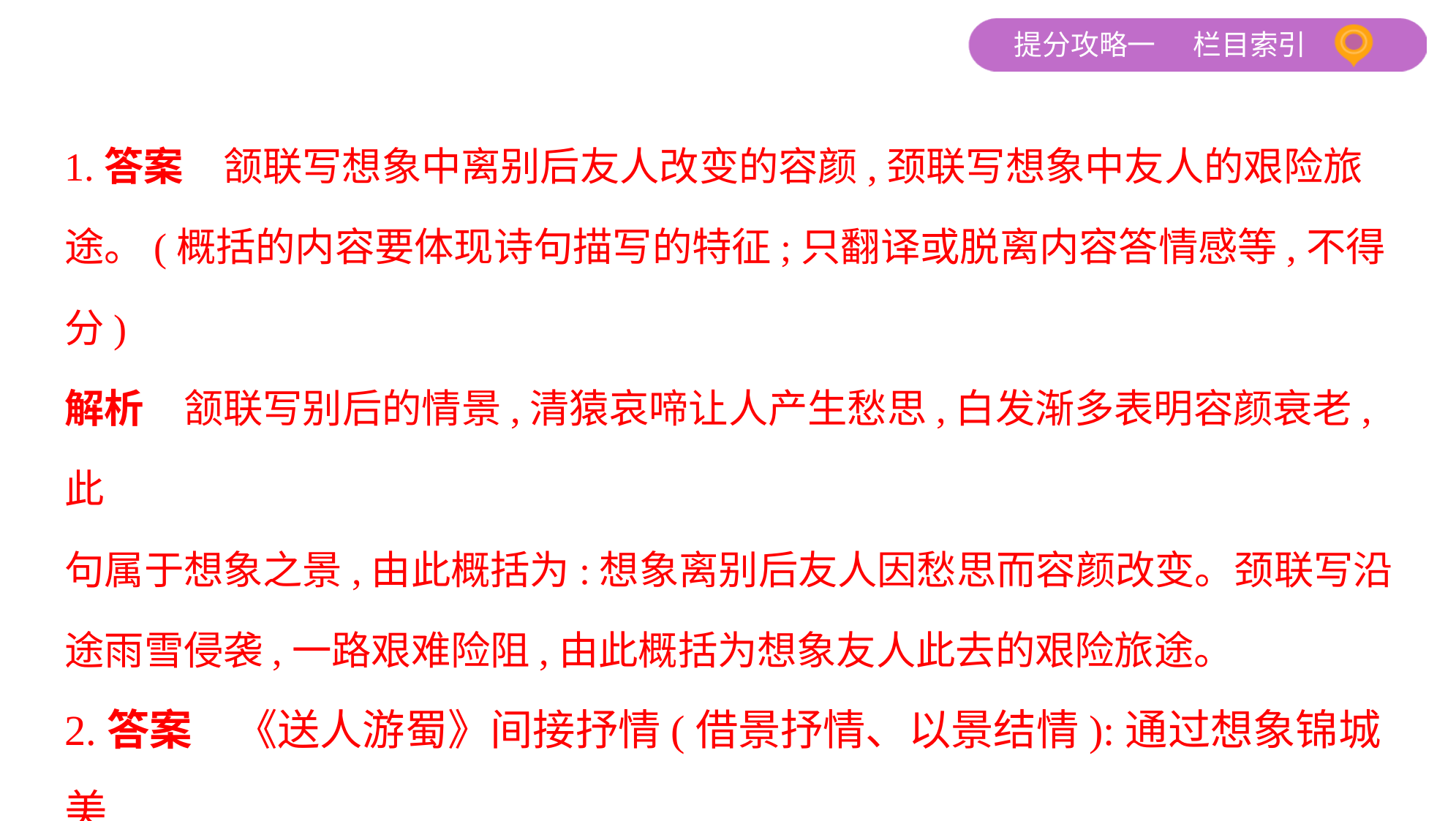

1.答案　颔联写想象中离别后友人改变的容颜,颈联写想象中友人的艰险旅途。(概括的内容要体现诗句描写的特征;只翻译或脱离内容答情感等,不得分)
解析　颔联写别后的情景,清猿哀啼让人产生愁思,白发渐多表明容颜衰老,此
句属于想象之景,由此概括为:想象离别后友人因愁思而容颜改变。颈联写沿
途雨雪侵袭,一路艰难险阻,由此概括为想象友人此去的艰险旅途。
2.答案　《送人游蜀》间接抒情(借景抒情、以景结情):通过想象锦城美
好的春景,劝慰友人不要因别离和路途遥远、艰险而悲愁。《送杜少府之